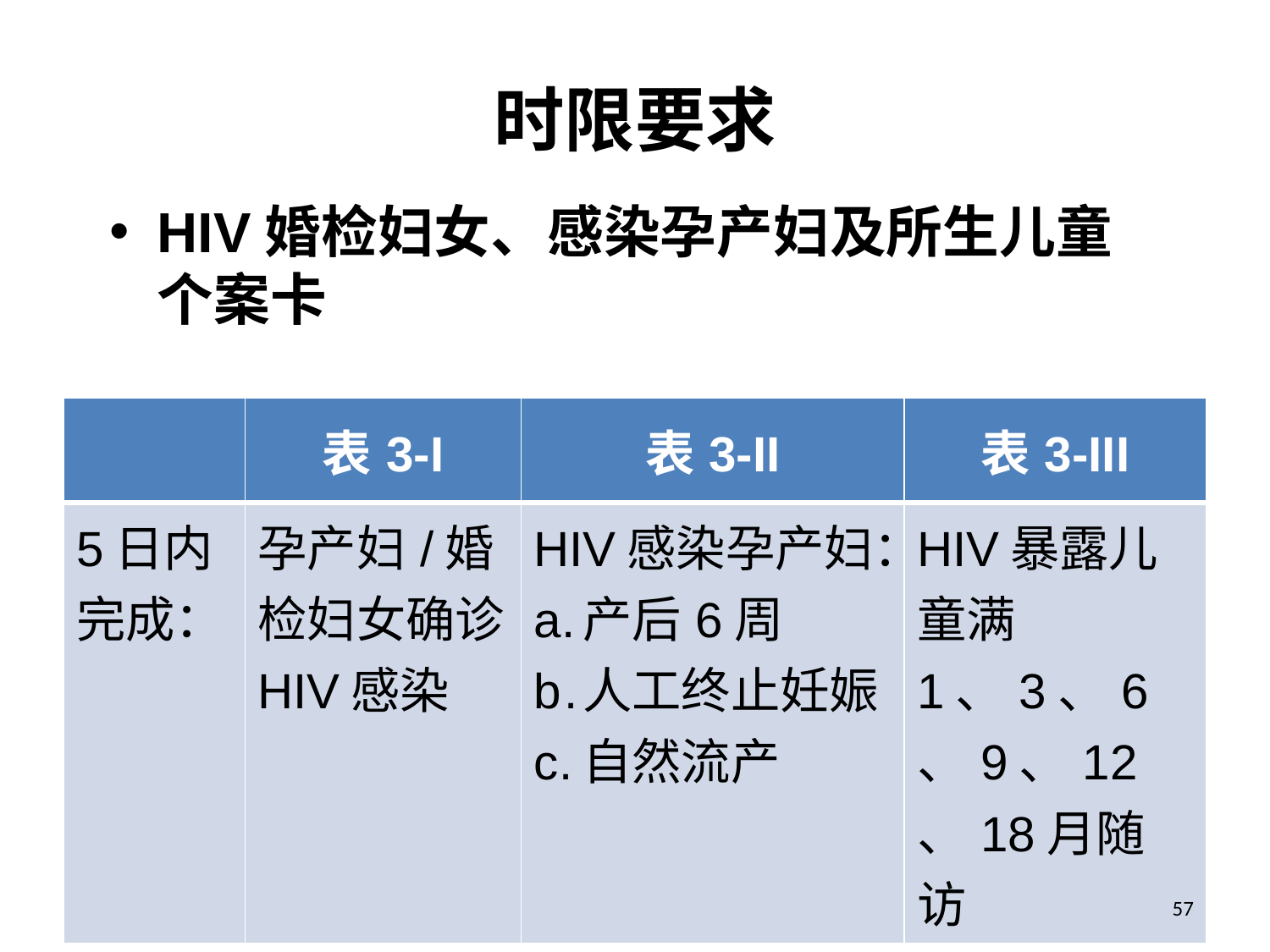

# 时限要求
HIV婚检妇女、感染孕产妇及所生儿童个案卡
|  | 表3-I | 表3-II | 表3-III |
| --- | --- | --- | --- |
| 5日内完成： | 孕产妇/婚检妇女确诊HIV感染 | HIV感染孕产妇： 产后6周 人工终止妊娠 自然流产 | HIV暴露儿童满1、3、6、9、12、18月随访 |
57